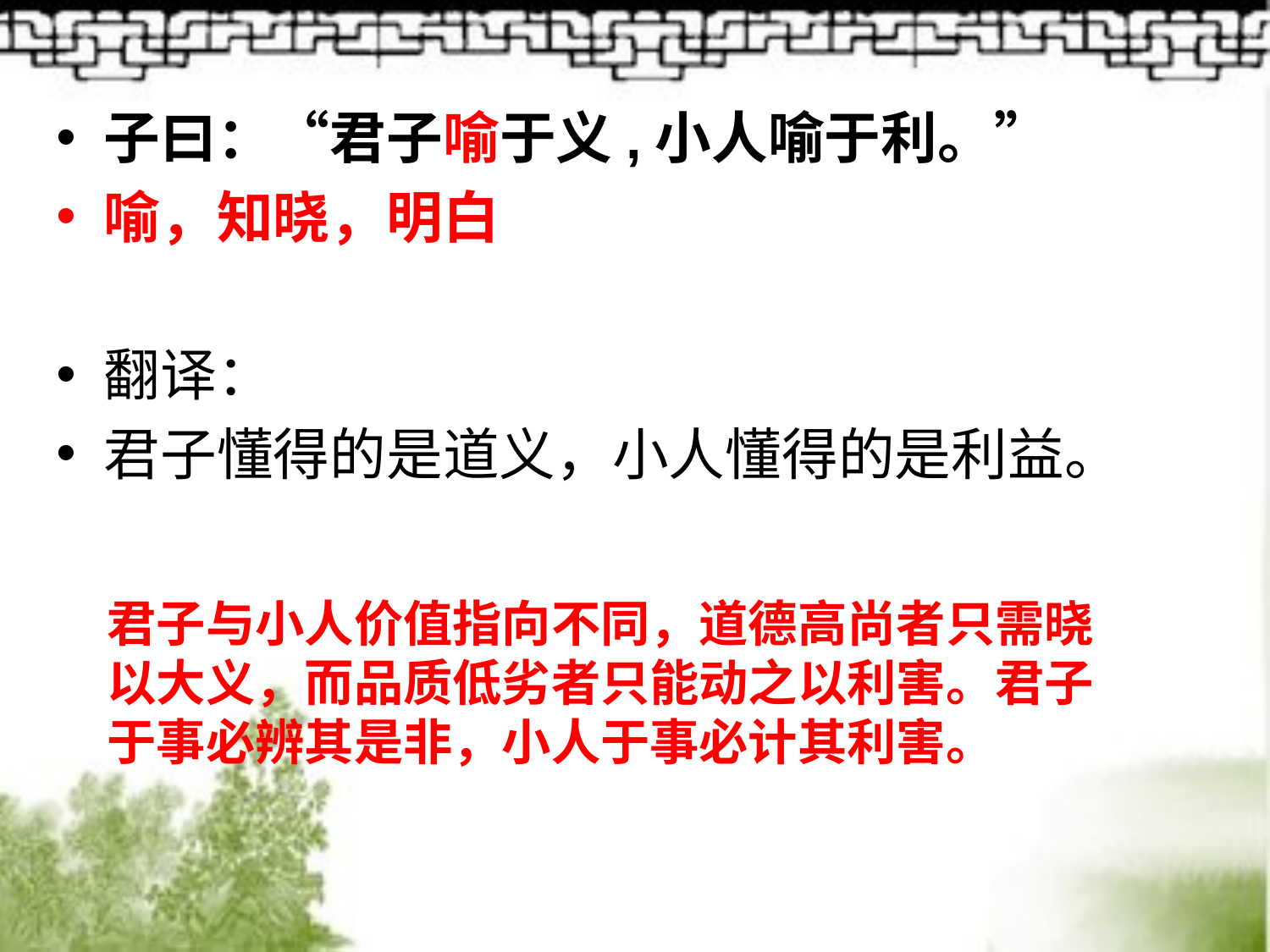

子曰：“君子喻于义,小人喻于利。”
喻，知晓，明白

翻译：
君子懂得的是道义，小人懂得的是利益。
君子与小人价值指向不同，道德高尚者只需晓以大义，而品质低劣者只能动之以利害。君子于事必辨其是非，小人于事必计其利害。